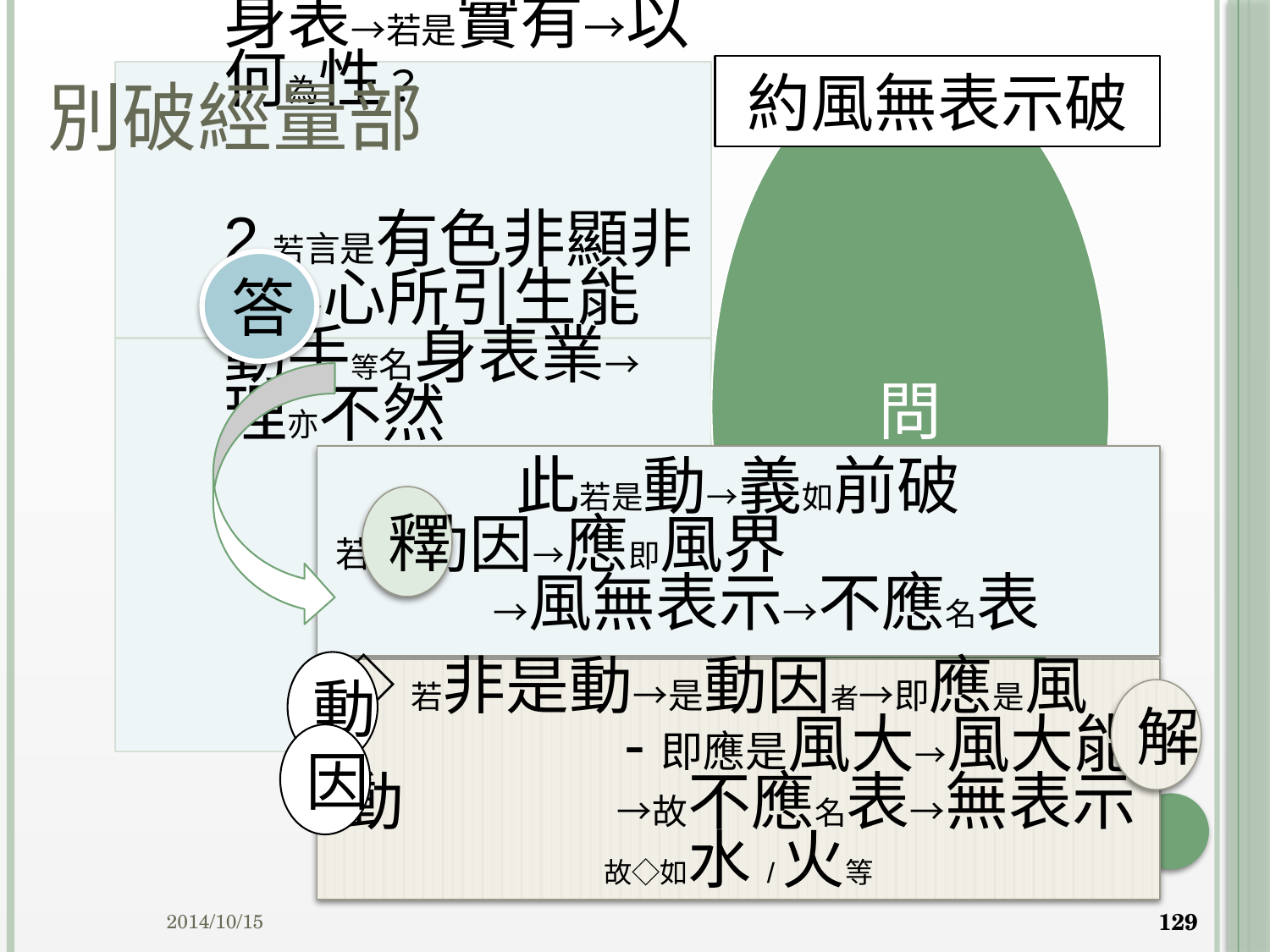

# 別破經量部
約風無表示破
問
身表→若是實有→以何為性？
答

此若是動→義如前破
若是動因→應即風界                              →風無表示→不應名表
釋
動
◇若非是動→是動因者→即應是風                        -即應是風大→風大能動               →故不應名表→無表示故◇如水/火等
解
因
2014/10/15
129